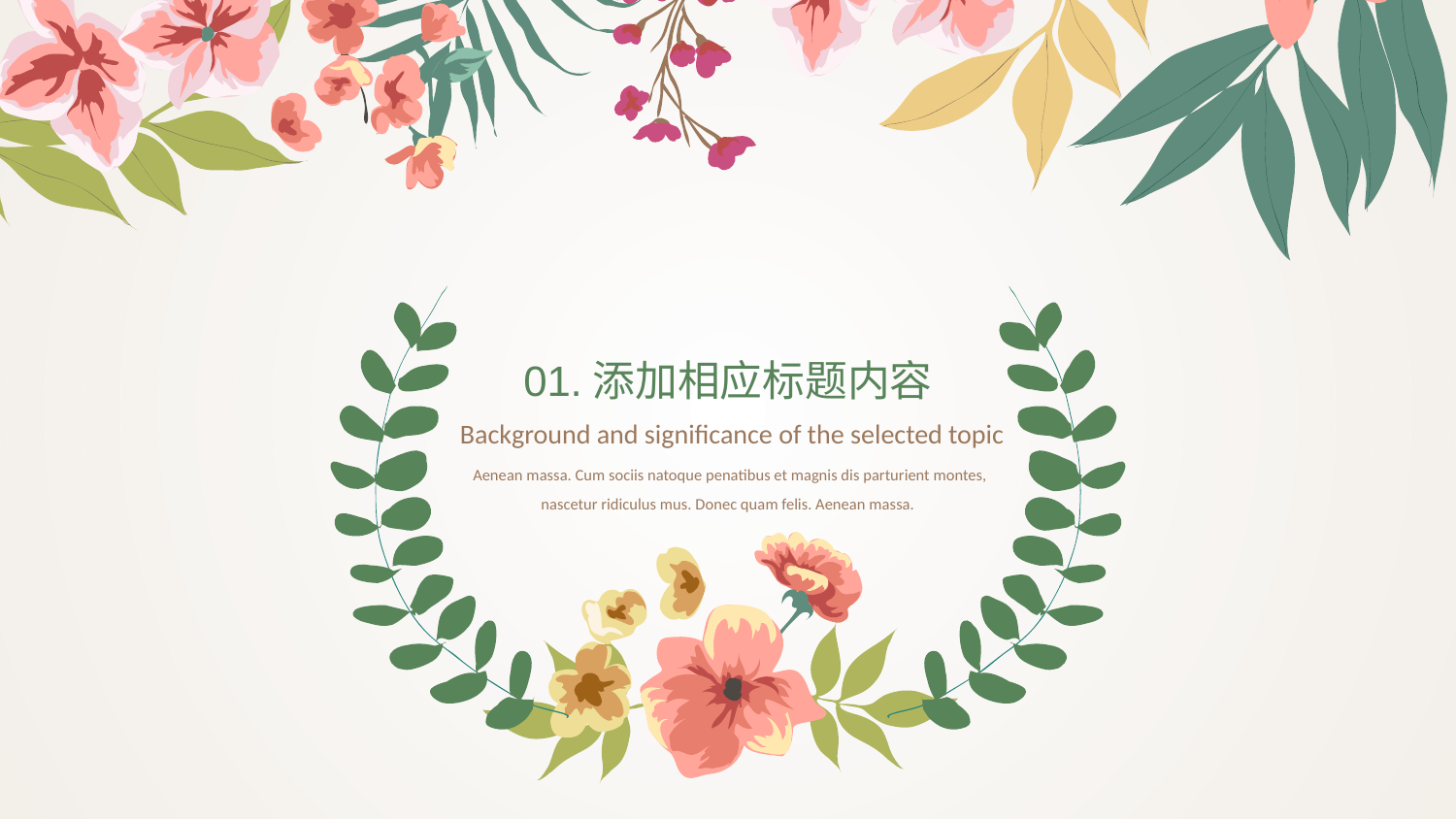

01.添加相应标题内容
Background and significance of the selected topic
Aenean massa. Cum sociis natoque penatibus et magnis dis parturient montes, nascetur ridiculus mus. Donec quam felis. Aenean massa.